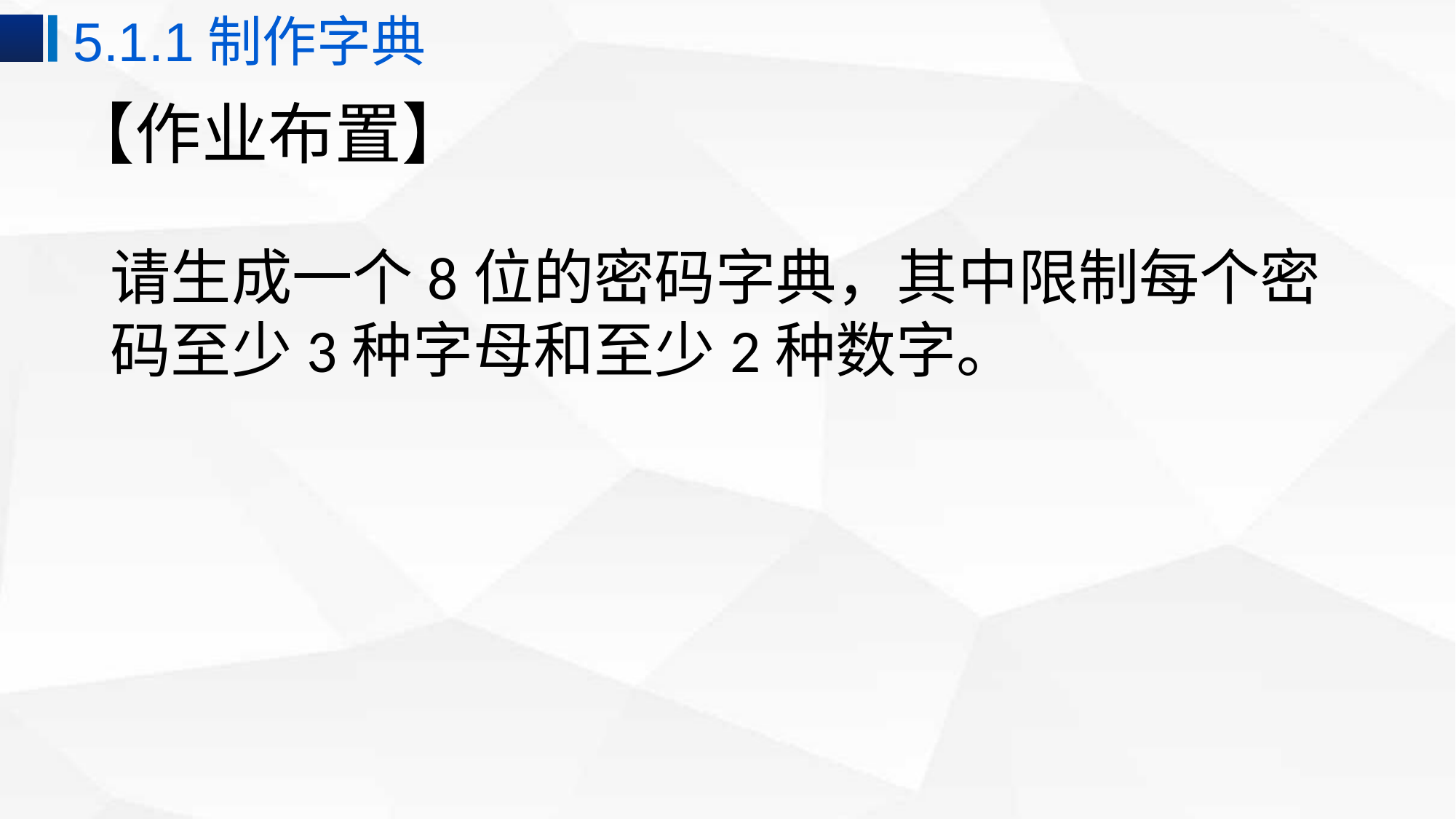

5.1.1制作字典

# 【作业布置】
请生成一个8位的密码字典，其中限制每个密码至少3种字母和至少2种数字。